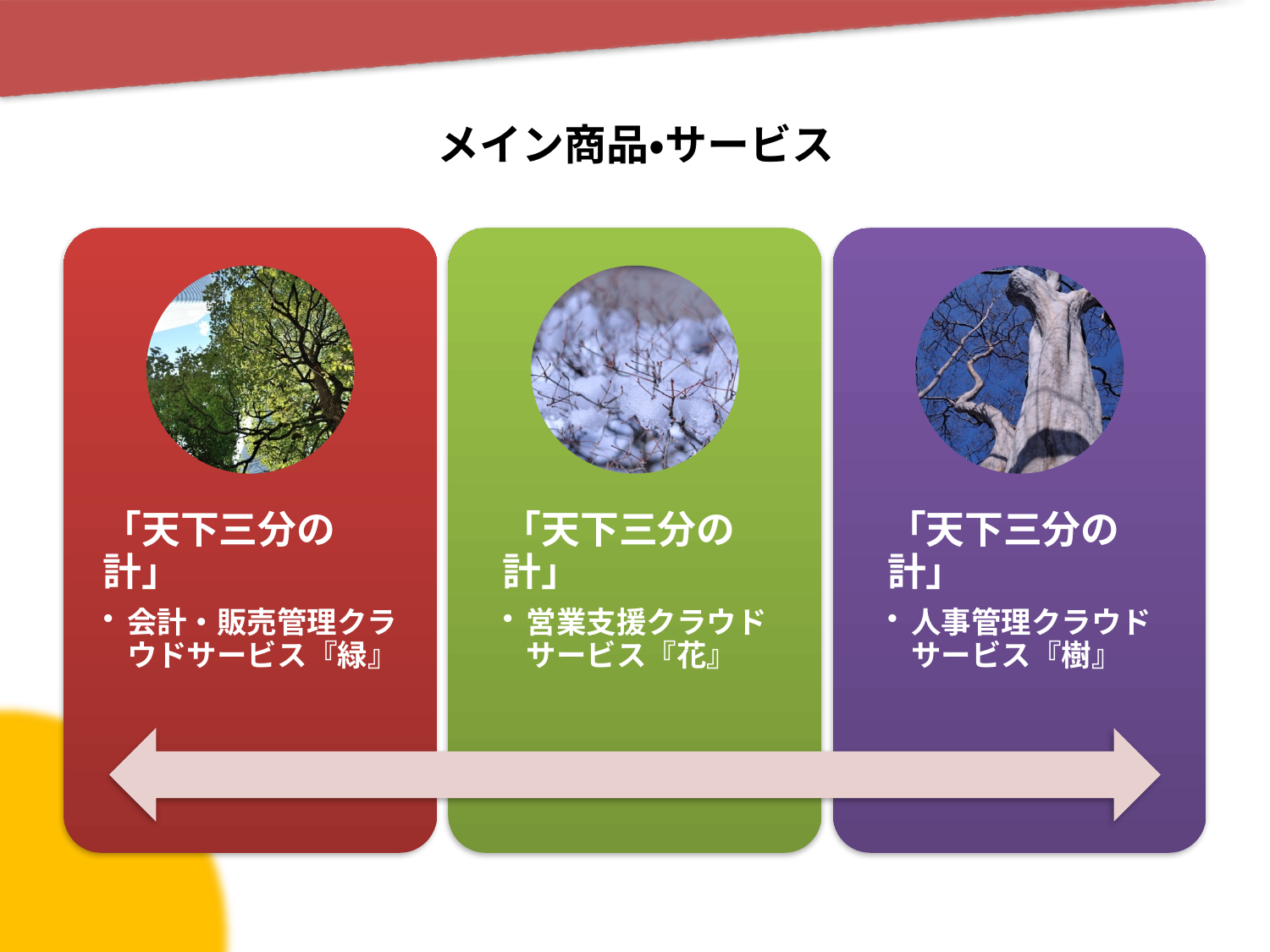

# メイン商品・サービス
「天下三分の計」
会計・販売管理クラウドサービス『緑』
「天下三分の計」
営業支援クラウドサービス『花』
「天下三分の計」
人事管理クラウドサービス『樹』